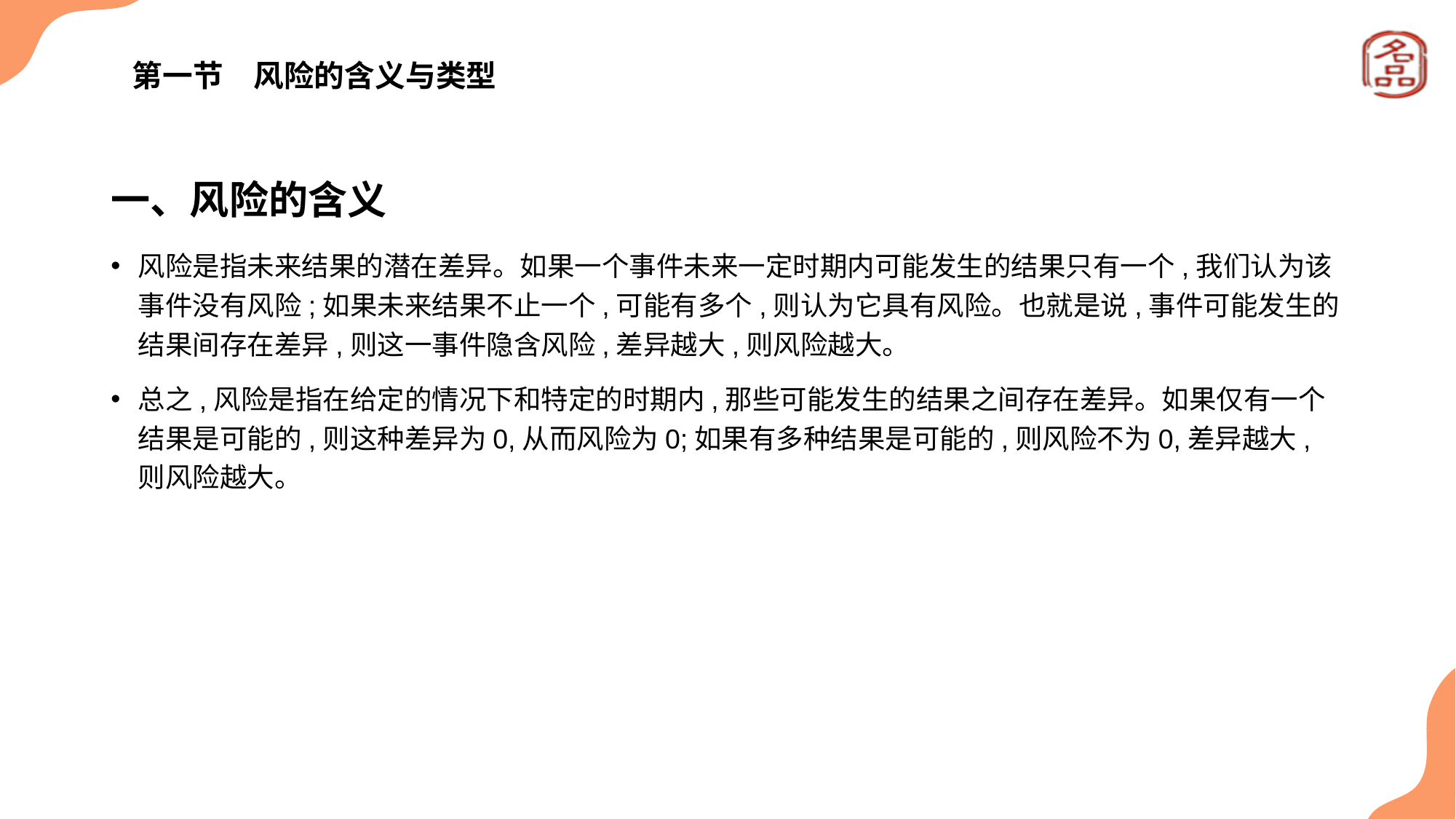

# 第一节　风险的含义与类型
一、风险的含义
风险是指未来结果的潜在差异。如果一个事件未来一定时期内可能发生的结果只有一个,我们认为该事件没有风险;如果未来结果不止一个,可能有多个,则认为它具有风险。也就是说,事件可能发生的结果间存在差异,则这一事件隐含风险,差异越大,则风险越大。
总之,风险是指在给定的情况下和特定的时期内,那些可能发生的结果之间存在差异。如果仅有一个结果是可能的,则这种差异为0,从而风险为0;如果有多种结果是可能的,则风险不为0,差异越大,则风险越大。